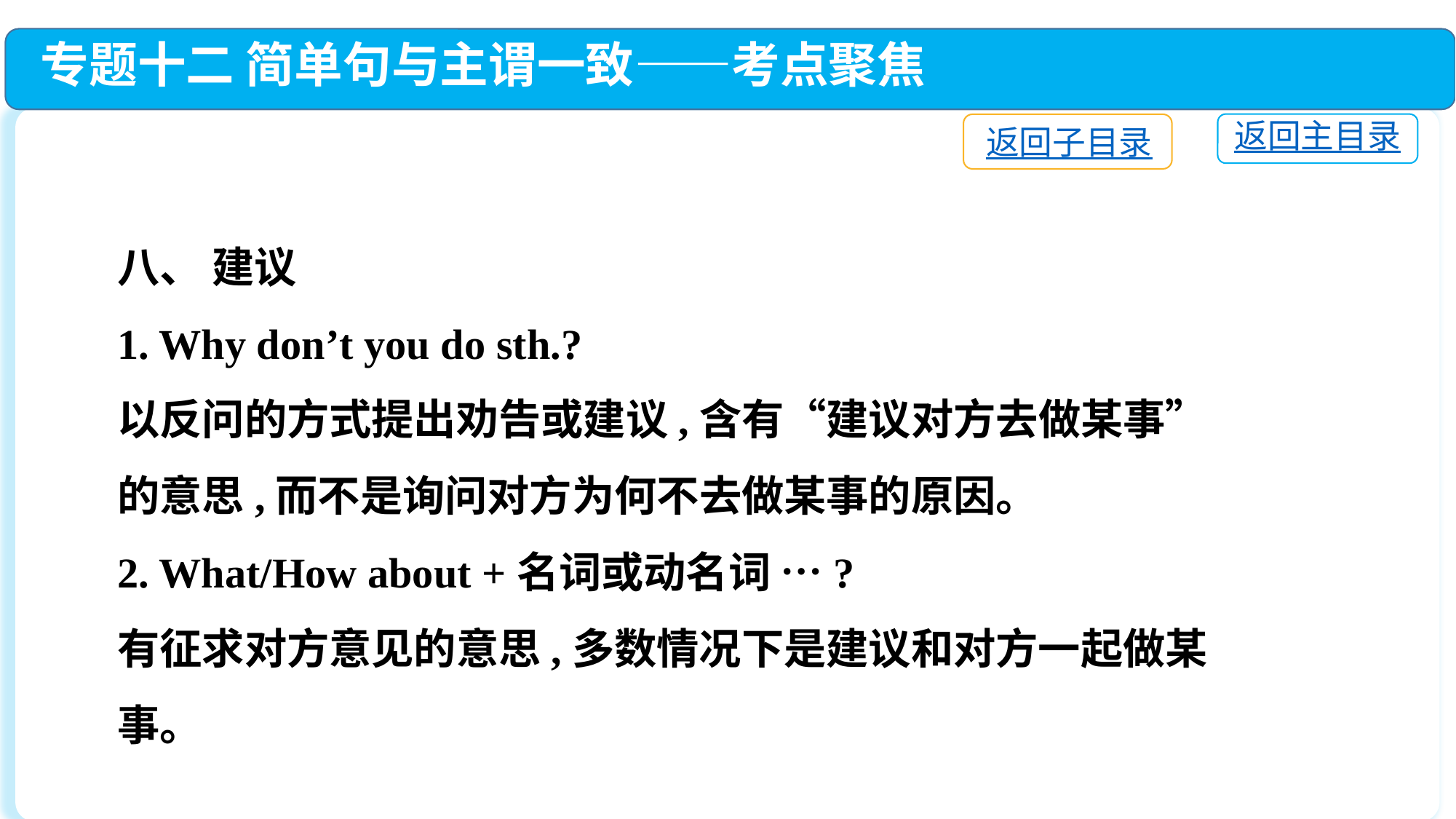

专题十二 简单句与主谓一致——考点聚焦

返回主目录

返回子目录
八、 建议
1. Why don’t you do sth.?
以反问的方式提出劝告或建议,含有“建议对方去做某事”的意思,而不是询问对方为何不去做某事的原因。
2. What/How about +名词或动名词 …?
有征求对方意见的意思,多数情况下是建议和对方一起做某事。